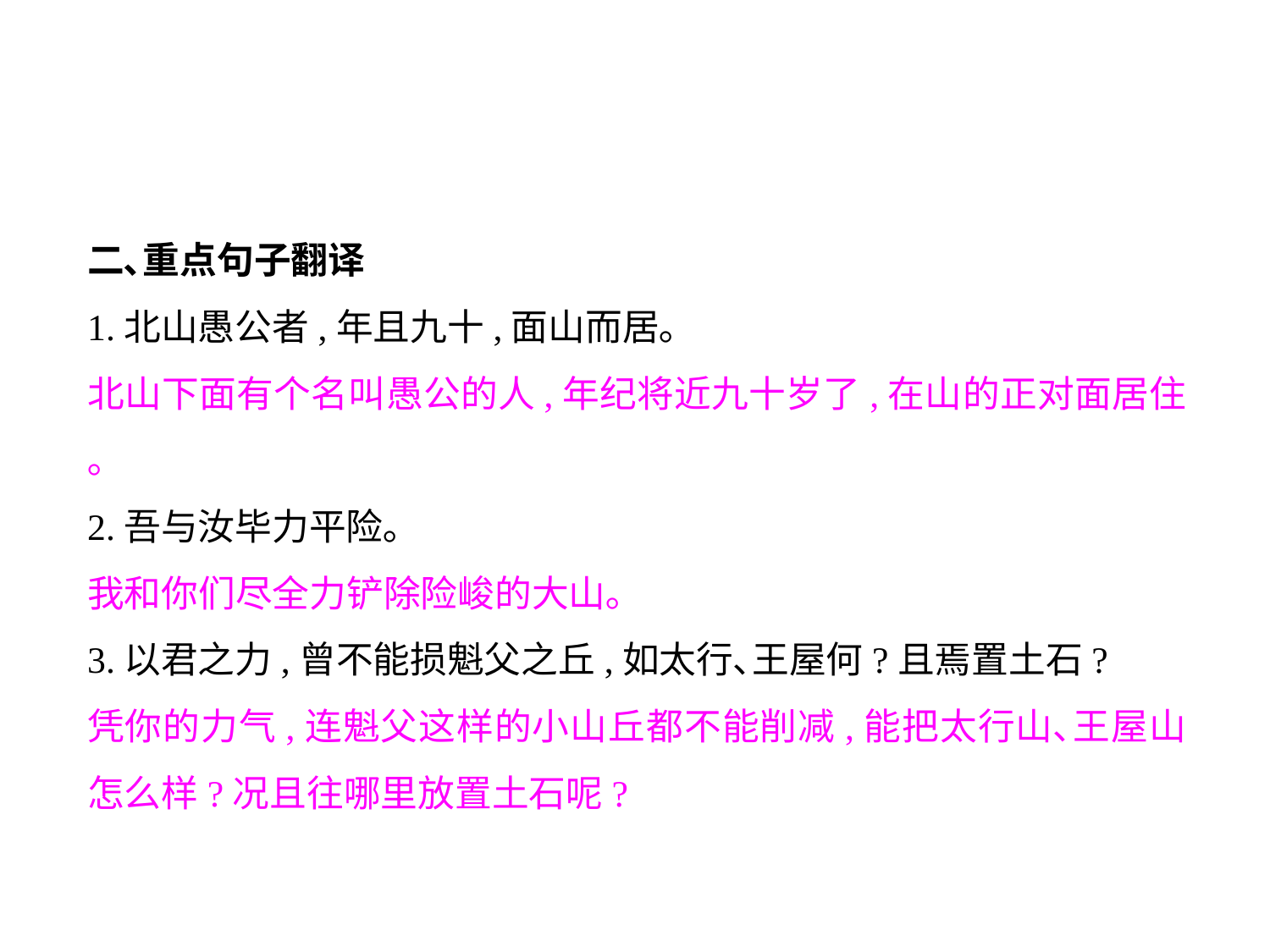

二､重点句子翻译
1.北山愚公者,年且九十,面山而居｡
北山下面有个名叫愚公的人,年纪将近九十岁了,在山的正对面居住｡
2.吾与汝毕力平险｡
我和你们尽全力铲除险峻的大山｡
3.以君之力,曾不能损魁父之丘,如太行､王屋何?且焉置土石?
凭你的力气,连魁父这样的小山丘都不能削减,能把太行山､王屋山怎么样?况且往哪里放置土石呢?